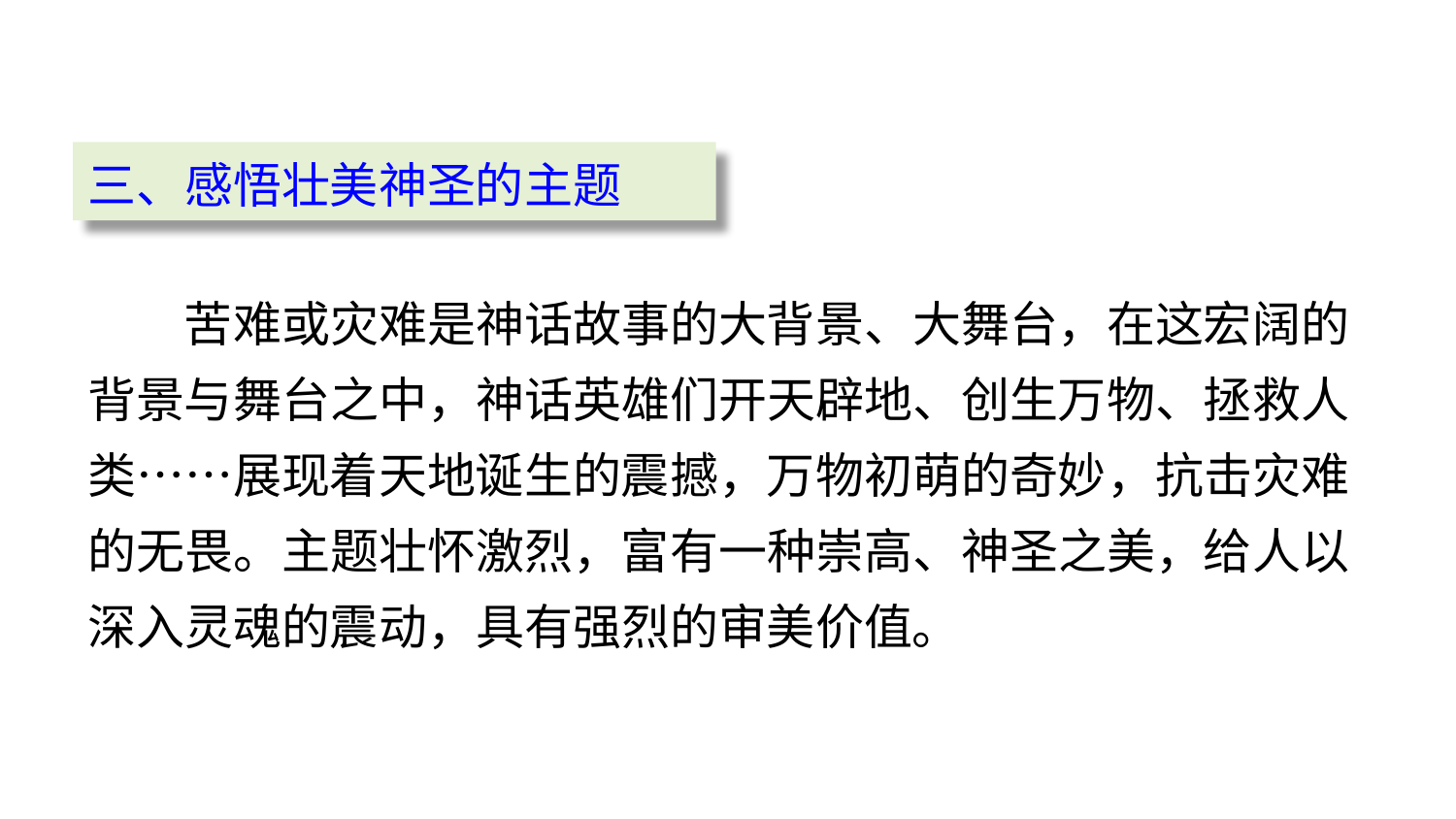

三、感悟壮美神圣的主题
苦难或灾难是神话故事的大背景、大舞台，在这宏阔的背景与舞台之中，神话英雄们开天辟地、创生万物、拯救人类……展现着天地诞生的震撼，万物初萌的奇妙，抗击灾难的无畏。主题壮怀激烈，富有一种崇高、神圣之美，给人以深入灵魂的震动，具有强烈的审美价值。